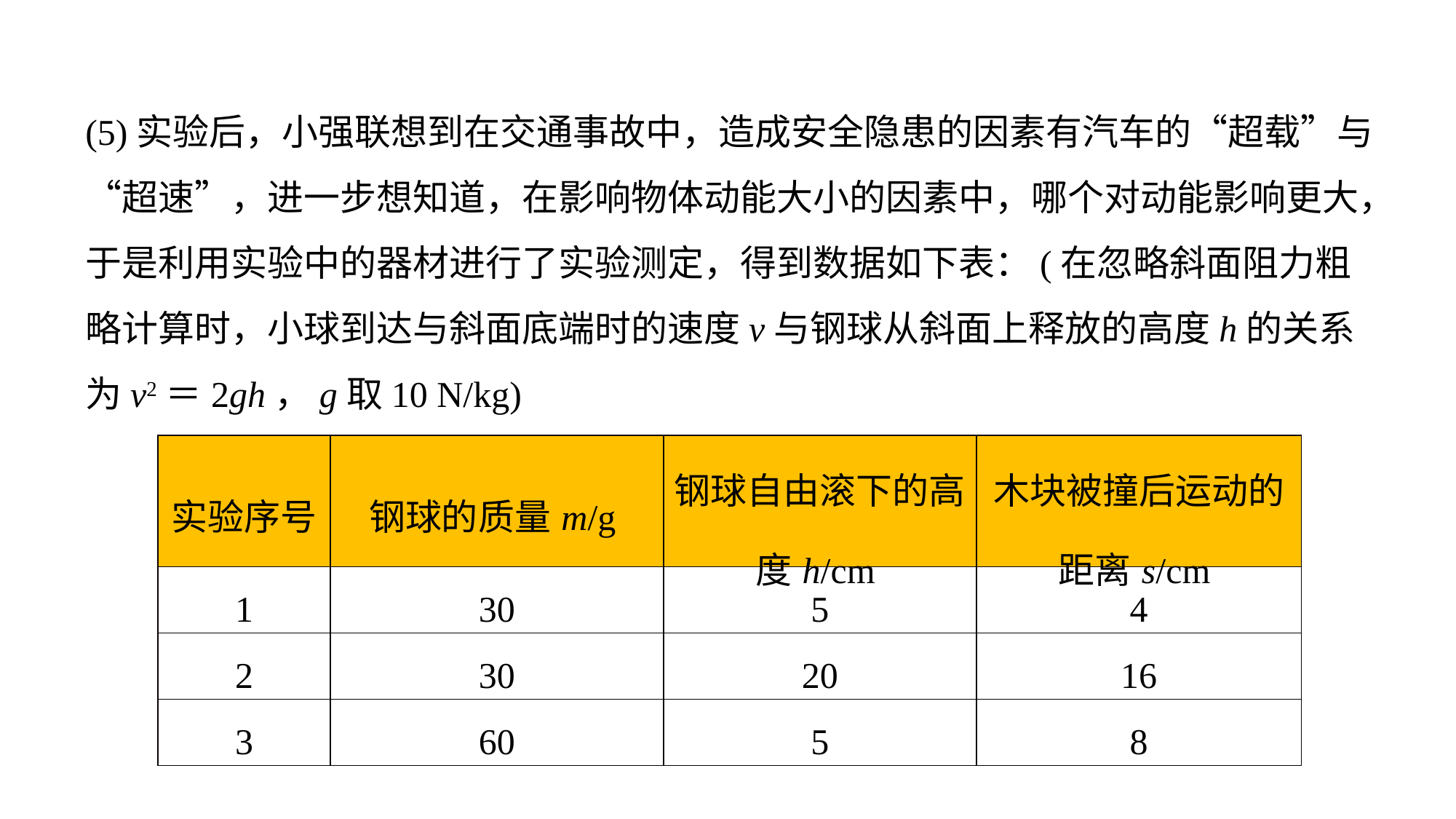

(5)实验后，小强联想到在交通事故中，造成安全隐患的因素有汽车的“超载”与“超速”，进一步想知道，在影响物体动能大小的因素中，哪个对动能影响更大，于是利用实验中的器材进行了实验测定，得到数据如下表：(在忽略斜面阻力粗略计算时，小球到达与斜面底端时的速度v与钢球从斜面上释放的高度h的关系为v2＝2gh，g取10 N/kg)
| 实验序号 | 钢球的质量m/g | 钢球自由滚下的高度h/cm | 木块被撞后运动的距离s/cm |
| --- | --- | --- | --- |
| 1 | 30 | 5 | 4 |
| 2 | 30 | 20 | 16 |
| 3 | 60 | 5 | 8 |